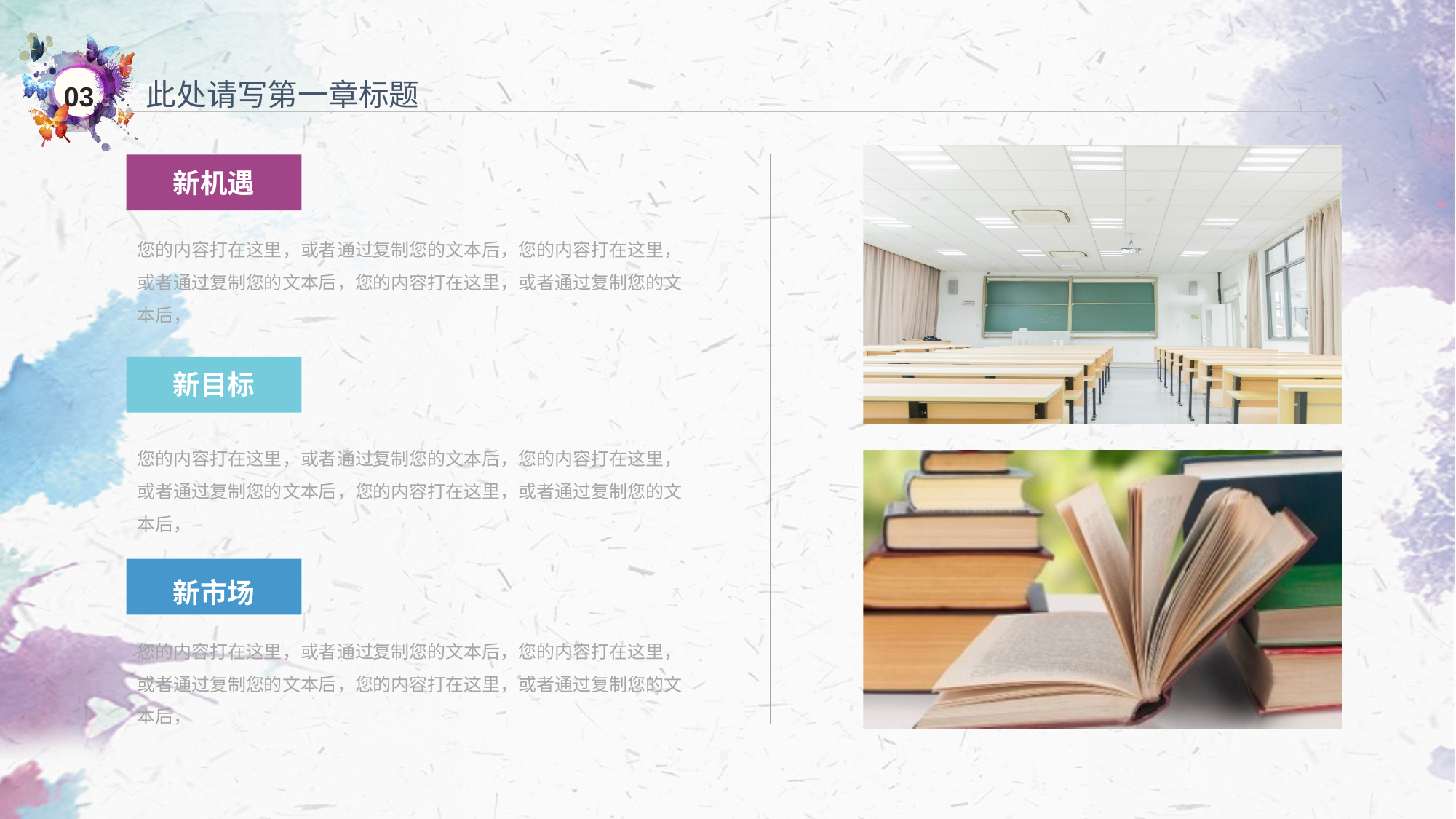

此处请写第一章标题

新机遇
您的内容打在这里，或者通过复制您的文本后，您的内容打在这里，或者通过复制您的文本后，您的内容打在这里，或者通过复制您的文本后，

新目标
您的内容打在这里，或者通过复制您的文本后，您的内容打在这里，或者通过复制您的文本后，您的内容打在这里，或者通过复制您的文本后，

新市场
您的内容打在这里，或者通过复制您的文本后，您的内容打在这里，或者通过复制您的文本后，您的内容打在这里，或者通过复制您的文本后，